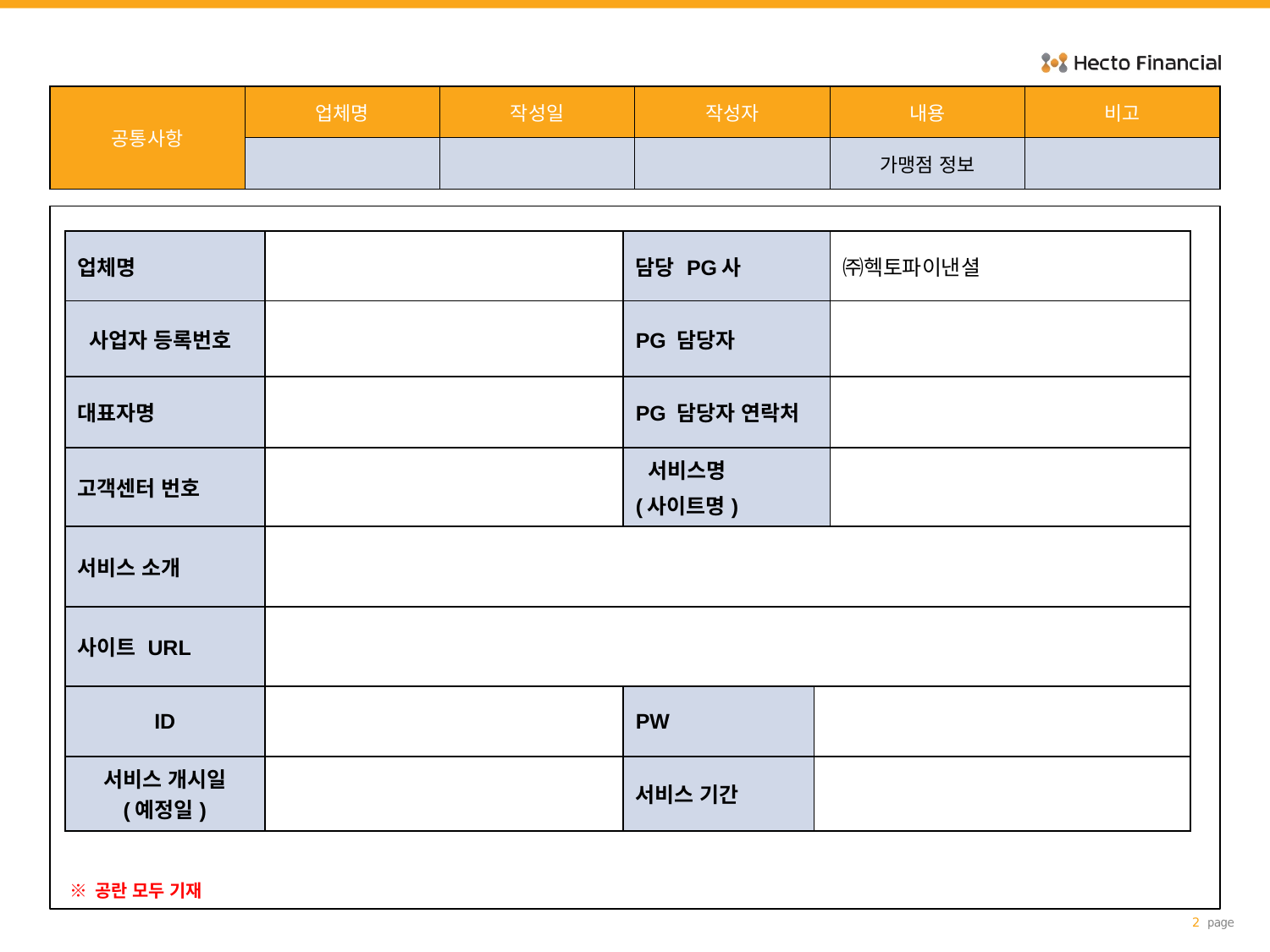

| 공통사항 | 업체명 | 작성일 | 작성자 | 내용 | 비고 |
| --- | --- | --- | --- | --- | --- |
|  |  |  |  | 가맹점 정보 |  |

| 업체명 |  | 담당 PG사 |  | ㈜헥토파이낸셜 |
| --- | --- | --- | --- | --- |
| 사업자 등록번호 |  | PG 담당자 |  |  |
| 대표자명 |  | PG 담당자 연락처 |  |  |
| 고객센터 번호 |  | 서비스명 (사이트명) |  |  |
| 서비스 소개 |  |  |  |  |
| 사이트 URL |  |  |  |  |
| ID |  | PW |  |  |
| 서비스 개시일 (예정일) |  | 서비스 기간 |  |  |
※ 공란 모두 기재
2  page